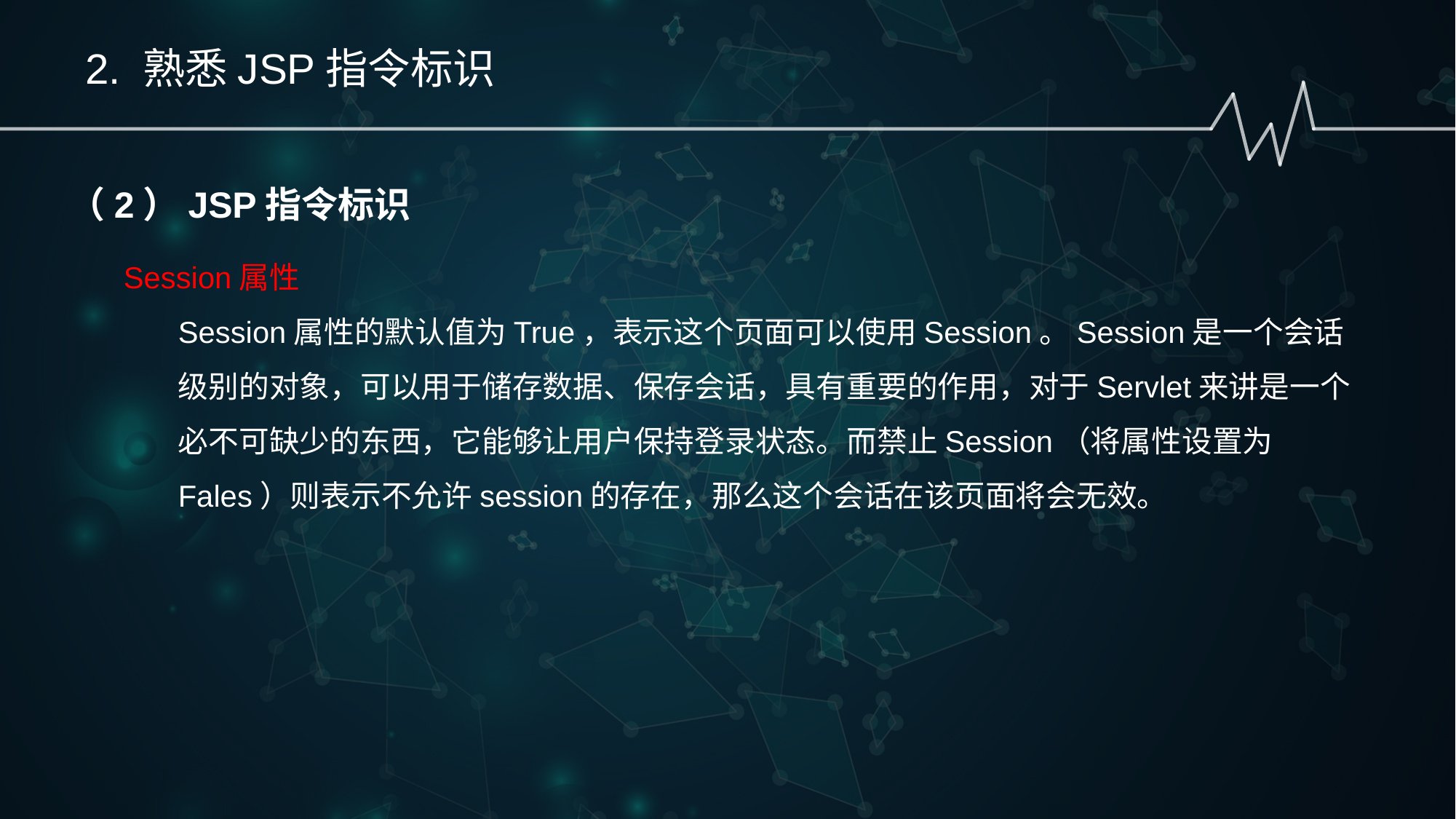

2. 熟悉JSP指令标识
（2）JSP指令标识

Session属性
Session属性的默认值为True，表示这个页面可以使用Session。Session是一个会话级别的对象，可以用于储存数据、保存会话，具有重要的作用，对于Servlet来讲是一个必不可缺少的东西，它能够让用户保持登录状态。而禁止Session（将属性设置为Fales）则表示不允许session的存在，那么这个会话在该页面将会无效。